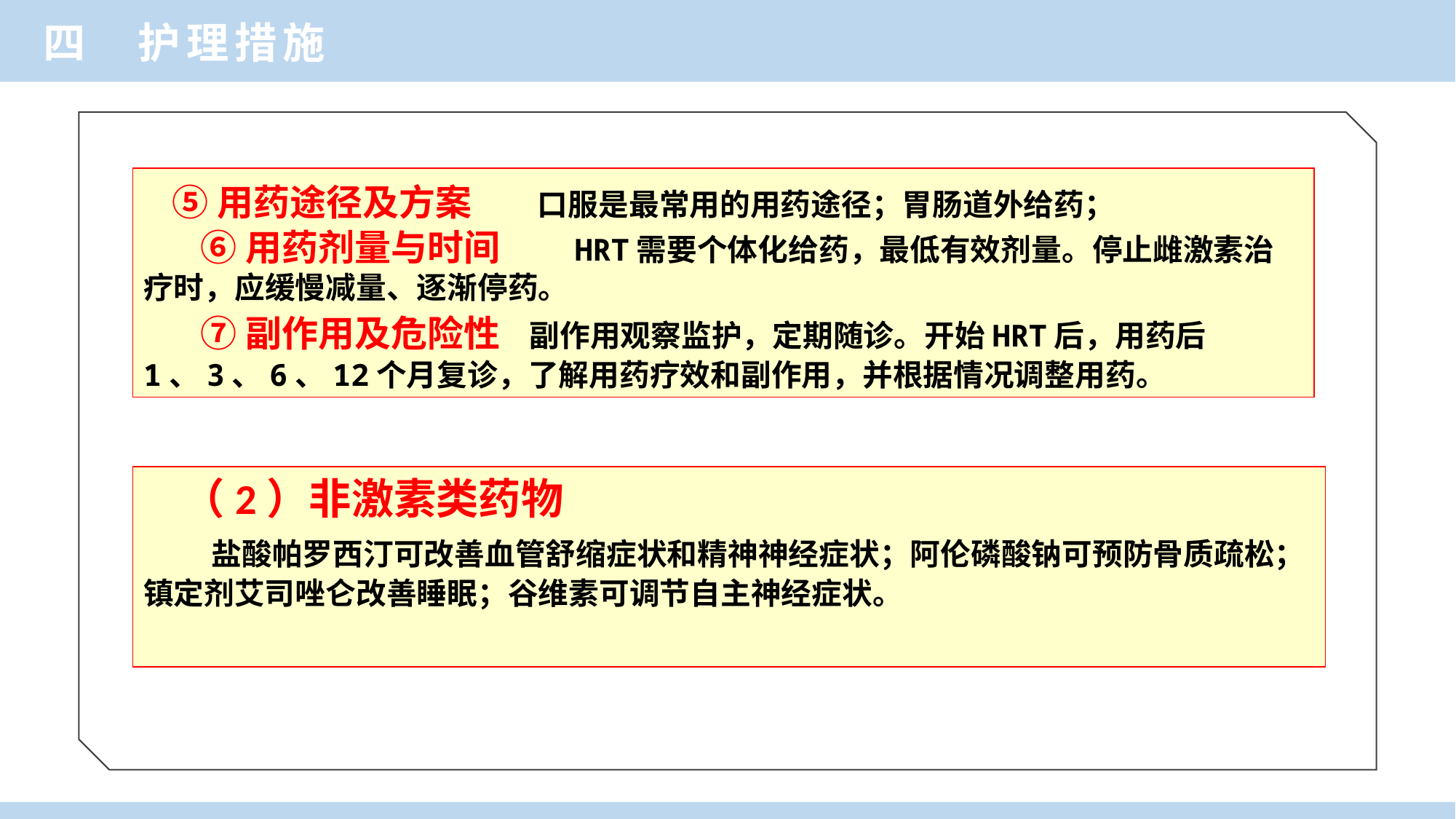

四   护理措施

   ⑤用药途径及方案        口服是最常用的用药途径；胃肠道外给药；
       ⑥用药剂量与时间        HRT需要个体化给药，最低有效剂量。停止雌激素治疗时，应缓慢减量、逐渐停药。
       ⑦副作用及危险性   副作用观察监护，定期随诊。开始HRT后，用药后1、3、6、12个月复诊，了解用药疗效和副作用，并根据情况调整用药。
   （2）非激素类药物
      盐酸帕罗西汀可改善血管舒缩症状和精神神经症状；阿伦磷酸钠可预防骨质疏松；镇定剂艾司唑仑改善睡眠；谷维素可调节自主神经症状。